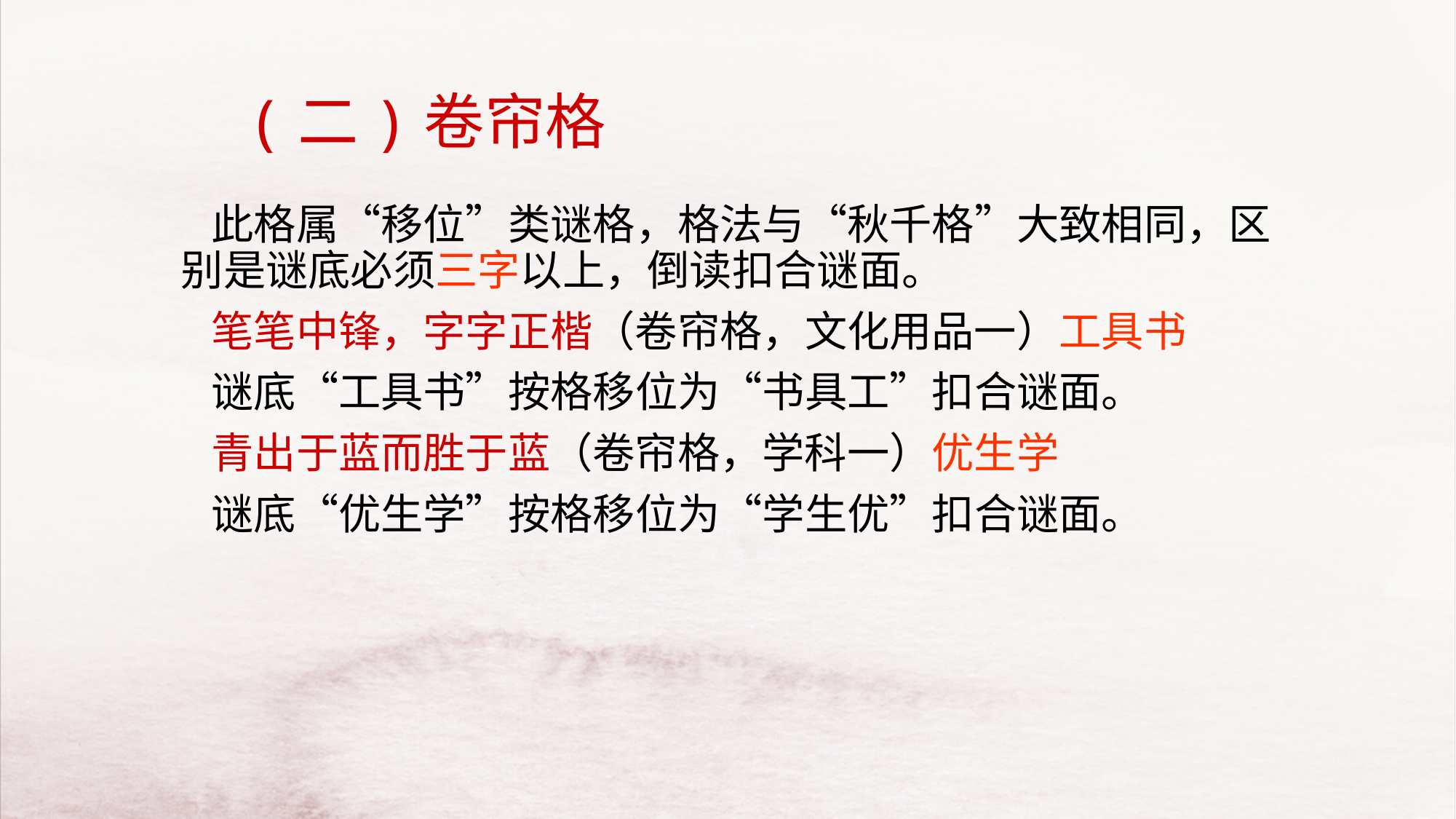

# (二)卷帘格
     此格属“移位”类谜格，格法与“秋千格”大致相同，区别是谜底必须三字以上，倒读扣合谜面。
     笔笔中锋，字字正楷（卷帘格，文化用品一）工具书
     谜底“工具书”按格移位为“书具工”扣合谜面。
     青出于蓝而胜于蓝（卷帘格，学科一）优生学
     谜底“优生学”按格移位为“学生优”扣合谜面。